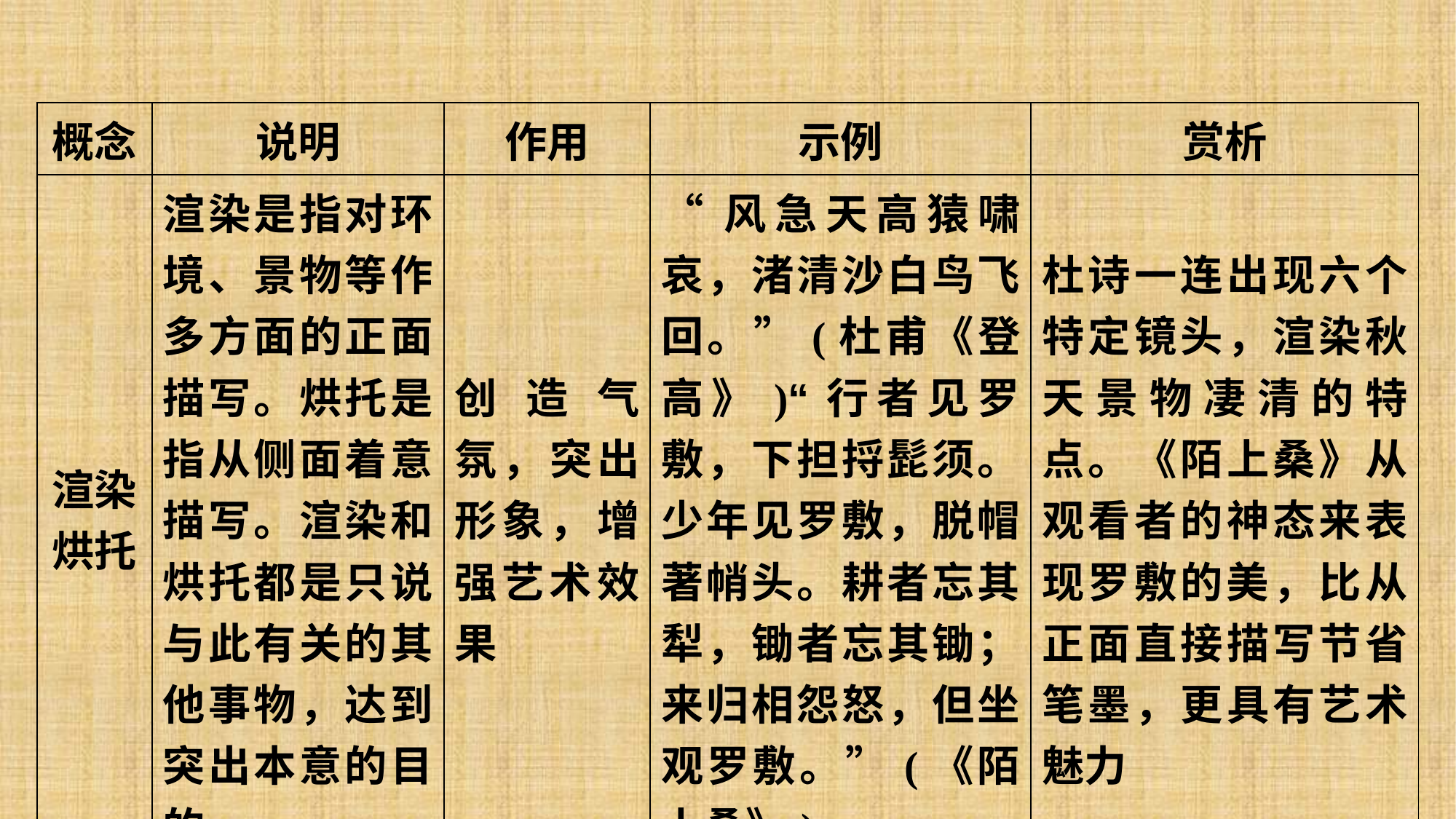

| 概念 | 说明 | 作用 | 示例 | 赏析 |
| --- | --- | --- | --- | --- |
| 渲染 烘托 | 渲染是指对环境、景物等作多方面的正面描写。烘托是指从侧面着意描写。渲染和烘托都是只说与此有关的其他事物，达到突出本意的目的 | 创造气氛，突出形象，增强艺术效果 | “风急天高猿啸哀，渚清沙白鸟飞回。”(杜甫《登高》)“行者见罗敷，下担捋髭须。少年见罗敷，脱帽著帩头。耕者忘其犁，锄者忘其锄；来归相怨怒，但坐观罗敷。”(《陌上桑》) | 杜诗一连出现六个特定镜头，渲染秋天景物凄清的特点。《陌上桑》从观看者的神态来表现罗敷的美，比从正面直接描写节省笔墨，更具有艺术魅力 |